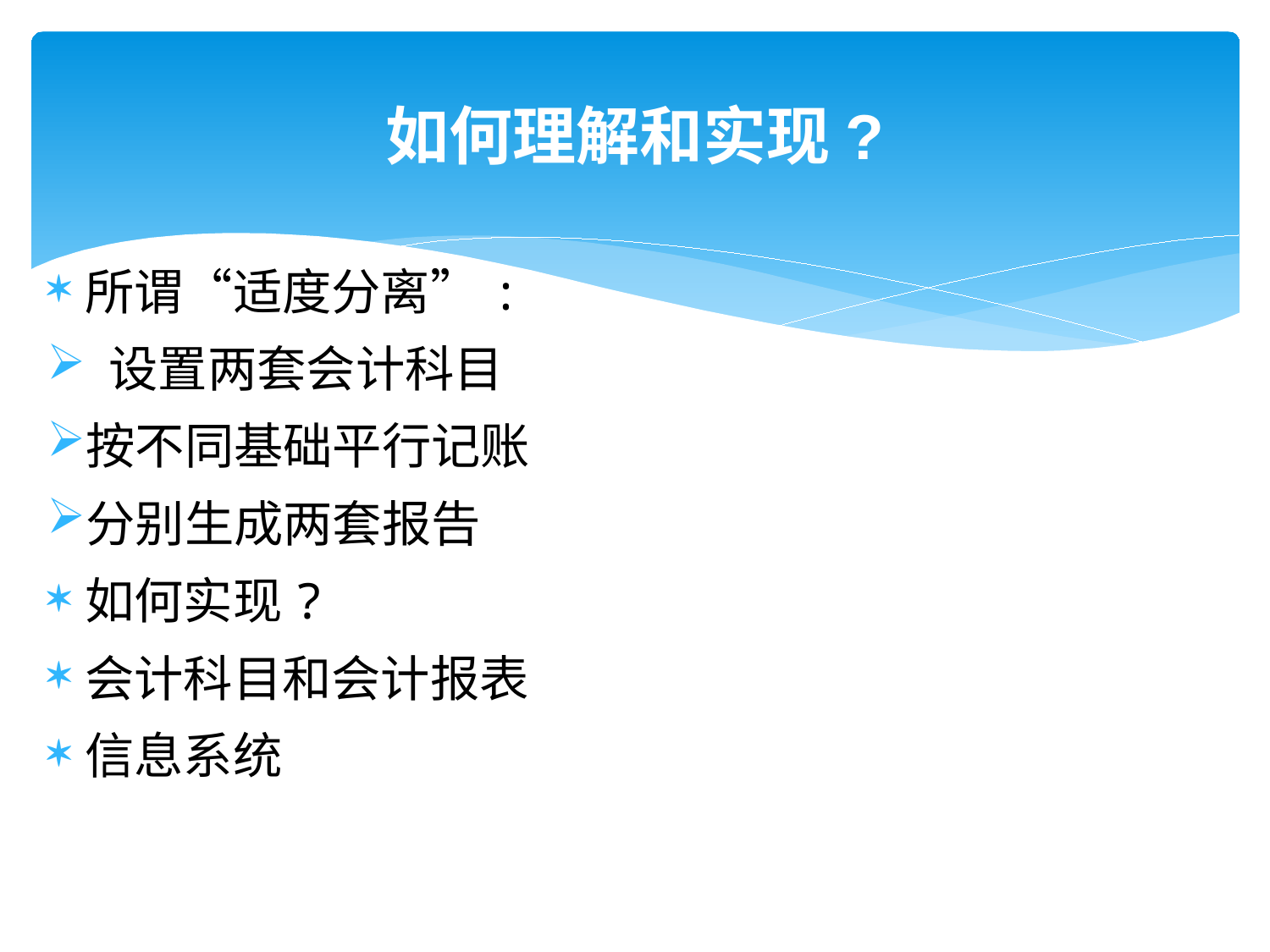

# 如何理解和实现?
所谓“适度分离”:
 设置两套会计科目
按不同基础平行记账
分别生成两套报告
如何实现?
会计科目和会计报表
信息系统